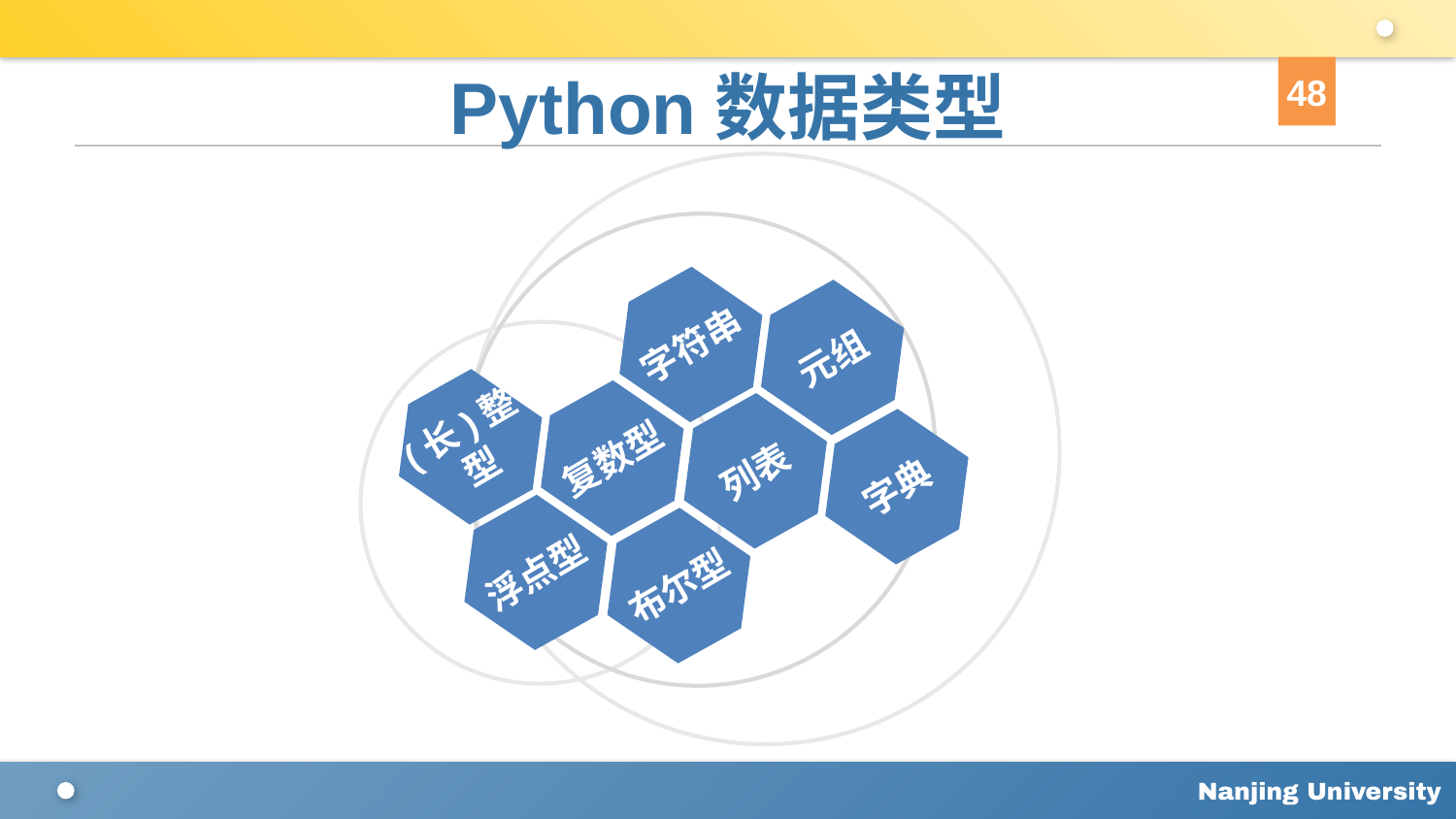

48
# Python数据类型

字符串
元组

(长)整型
复数型
列表
字典
浮点型
布尔型